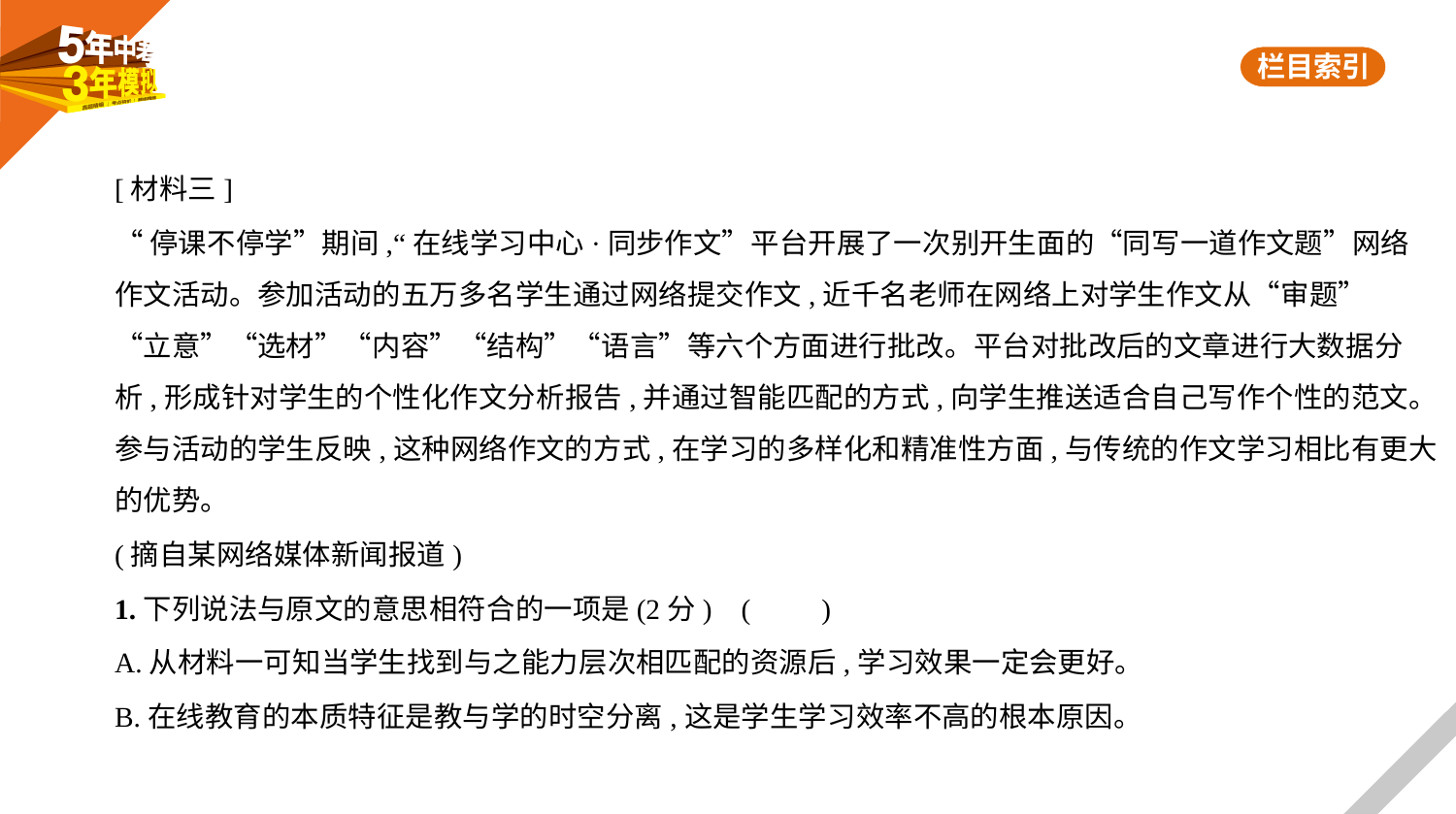

[材料三]
“停课不停学”期间,“在线学习中心·同步作文”平台开展了一次别开生面的“同写一道作文题”网络
作文活动。参加活动的五万多名学生通过网络提交作文,近千名老师在网络上对学生作文从“审题”
“立意”“选材”“内容”“结构”“语言”等六个方面进行批改。平台对批改后的文章进行大数据分
析,形成针对学生的个性化作文分析报告,并通过智能匹配的方式,向学生推送适合自己写作个性的范文。
参与活动的学生反映,这种网络作文的方式,在学习的多样化和精准性方面,与传统的作文学习相比有更大
的优势。
(摘自某网络媒体新闻报道)
1.下列说法与原文的意思相符合的一项是(2分) (　　)
A.从材料一可知当学生找到与之能力层次相匹配的资源后,学习效果一定会更好。
B.在线教育的本质特征是教与学的时空分离,这是学生学习效率不高的根本原因。